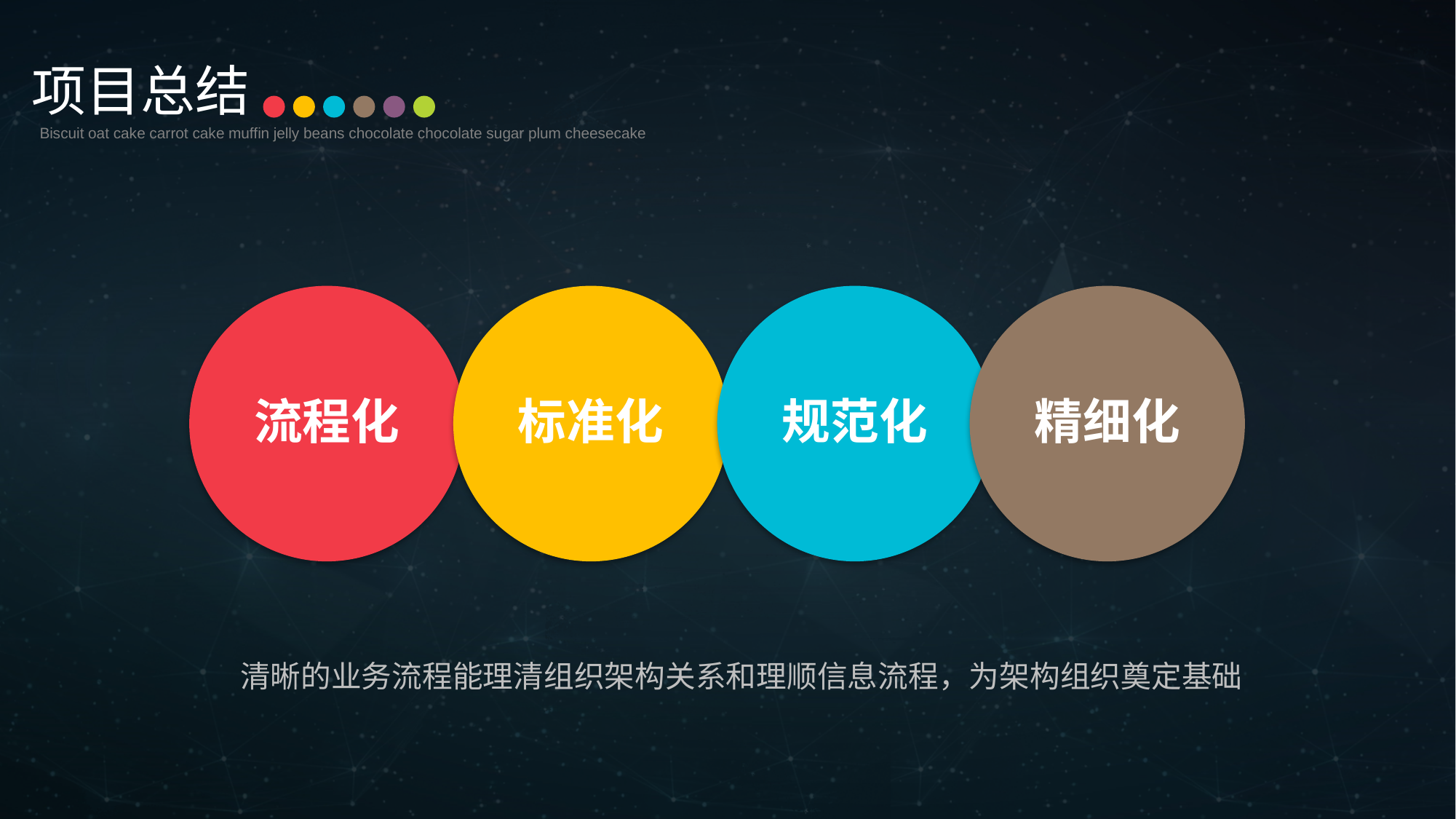

项目总结

Biscuit oat cake carrot cake muffin jelly beans chocolate chocolate sugar plum cheesecake

流程化
标准化
规范化
精细化
清晰的业务流程能理清组织架构关系和理顺信息流程，为架构组织奠定基础